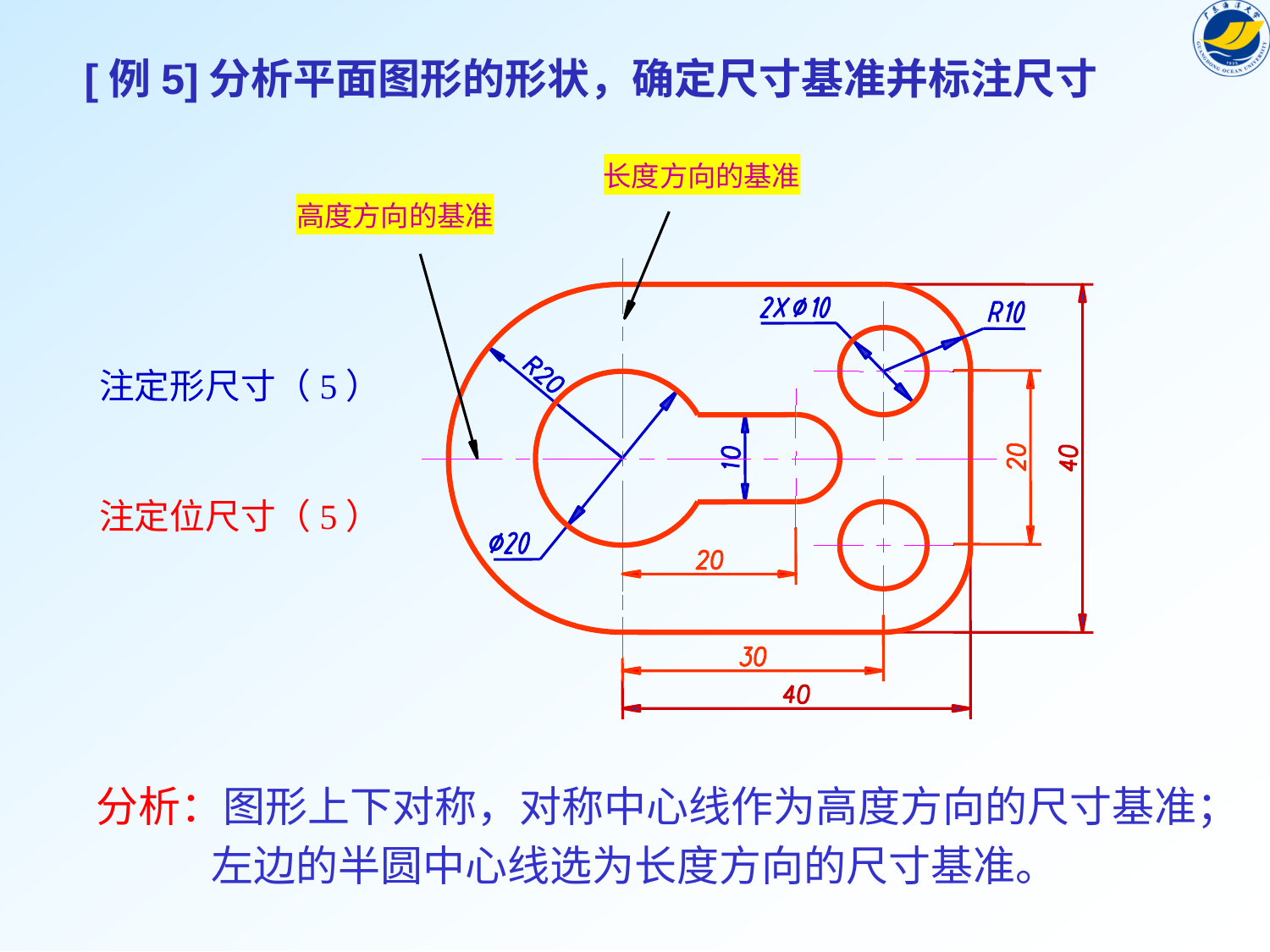

[例5]分析平面图形的形状，确定尺寸基准并标注尺寸
长度方向的基准
高度方向的基准

注定形尺寸（5）

注定位尺寸（5）

分析：图形上下对称，对称中心线作为高度方向的尺寸基准；
           左边的半圆中心线选为长度方向的尺寸基准。